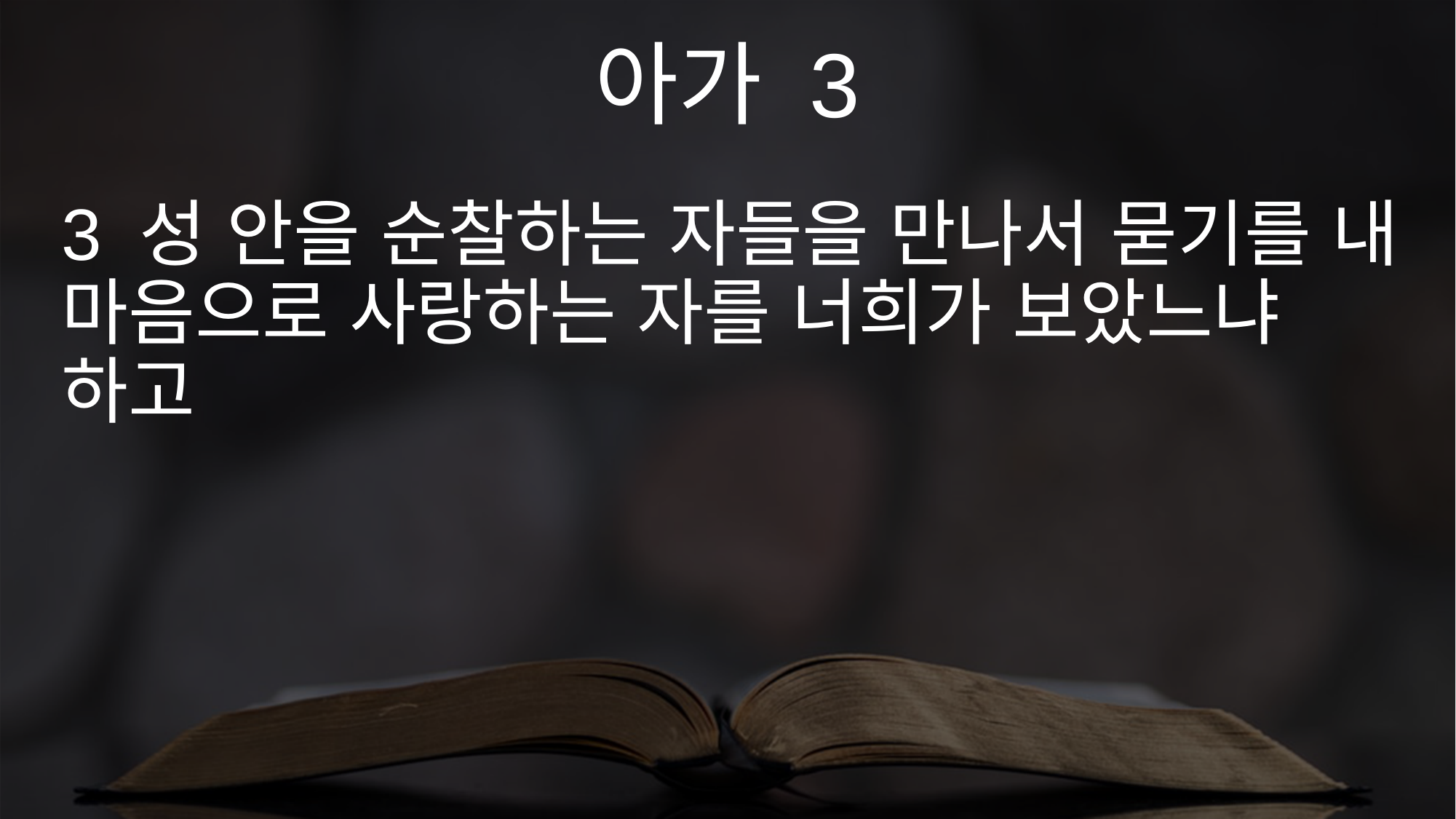

아가 3
3 성 안을 순찰하는 자들을 만나서 묻기를 내 마음으로 사랑하는 자를 너희가 보았느냐 하고